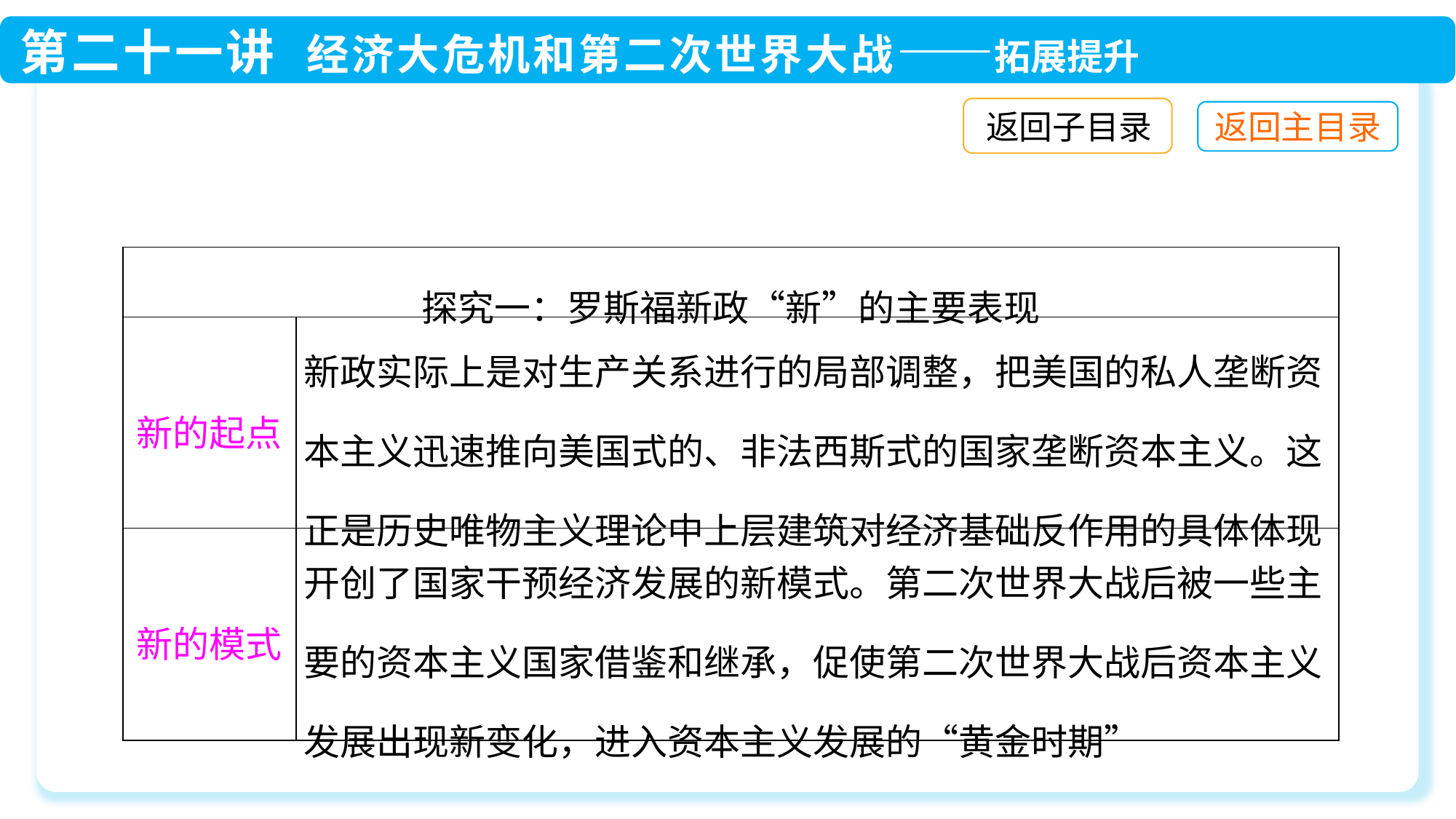

返回子目录
| 探究一：罗斯福新政“新”的主要表现 |  |
| --- | --- |
| 新的起点 | 新政实际上是对生产关系进行的局部调整，把美国的私人垄断资本主义迅速推向美国式的、非法西斯式的国家垄断资本主义。这正是历史唯物主义理论中上层建筑对经济基础反作用的具体体现 |
| 新的模式 | 开创了国家干预经济发展的新模式。第二次世界大战后被一些主要的资本主义国家借鉴和继承，促使第二次世界大战后资本主义发展出现新变化，进入资本主义发展的“黄金时期” |